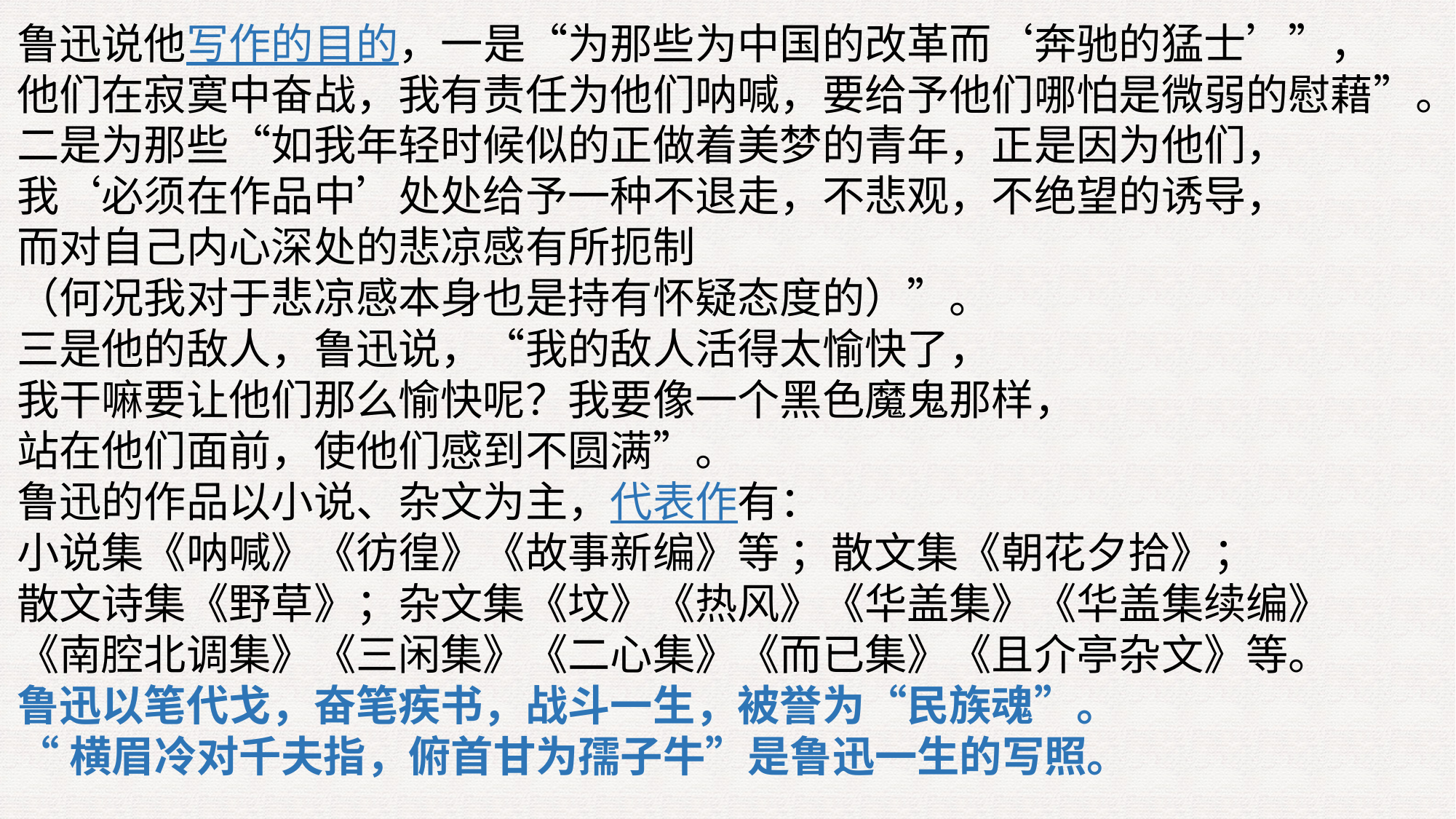

鲁迅说他写作的目的，一是“为那些为中国的改革而‘奔驰的猛士’”，
他们在寂寞中奋战，我有责任为他们呐喊，要给予他们哪怕是微弱的慰藉”。
二是为那些“如我年轻时候似的正做着美梦的青年，正是因为他们，
我‘必须在作品中’处处给予一种不退走，不悲观，不绝望的诱导，
而对自己内心深处的悲凉感有所扼制
（何况我对于悲凉感本身也是持有怀疑态度的）”。
三是他的敌人，鲁迅说，“我的敌人活得太愉快了，
我干嘛要让他们那么愉快呢？我要像一个黑色魔鬼那样，
站在他们面前，使他们感到不圆满”。
鲁迅的作品以小说、杂文为主，代表作有：
小说集《呐喊》《彷徨》《故事新编》等 ；散文集《朝花夕拾》；
散文诗集《野草》；杂文集《坟》《热风》《华盖集》《华盖集续编》
《南腔北调集》《三闲集》《二心集》《而已集》《且介亭杂文》等。
鲁迅以笔代戈，奋笔疾书，战斗一生，被誉为“民族魂”。
“横眉冷对千夫指，俯首甘为孺子牛”是鲁迅一生的写照。